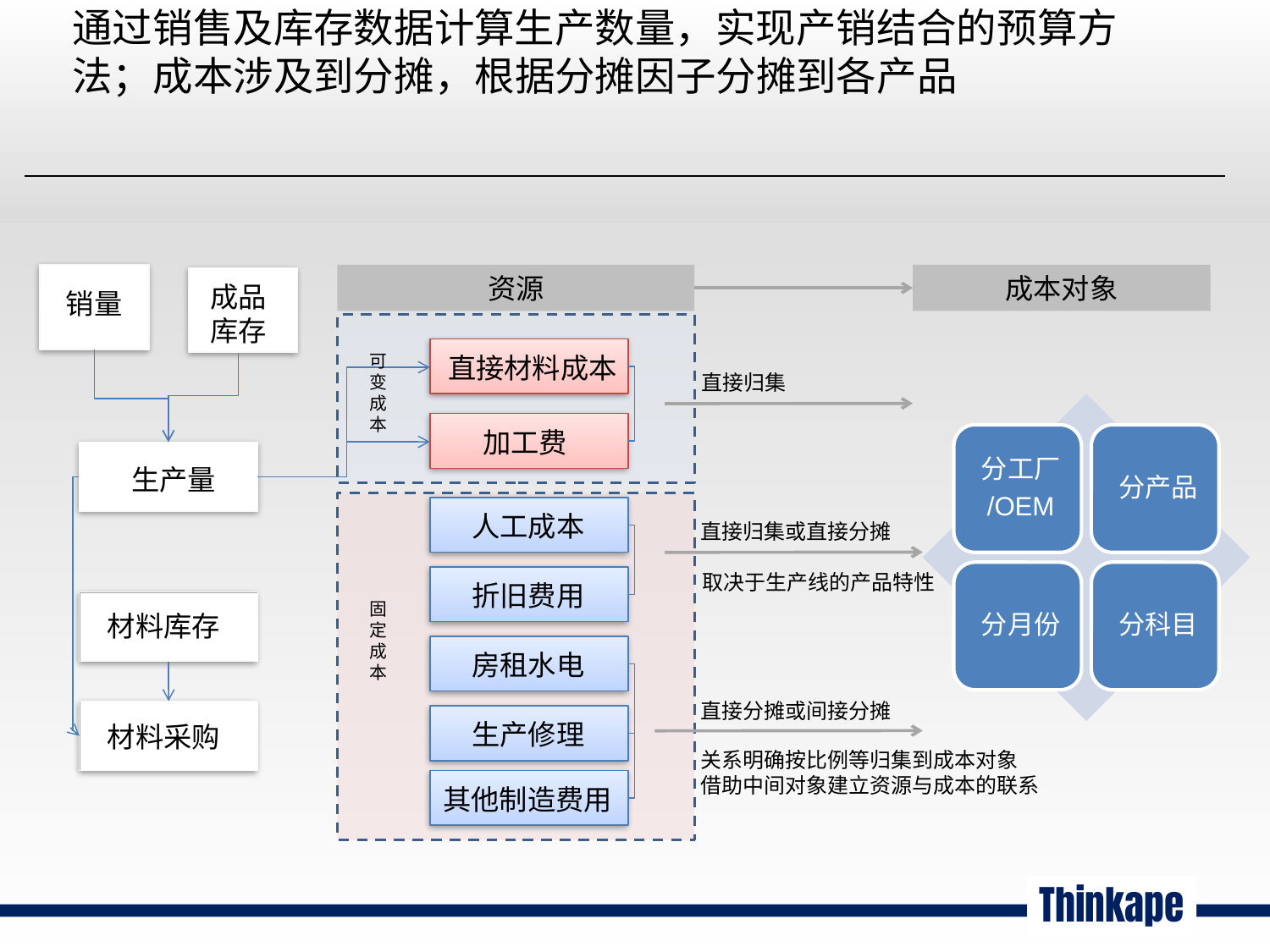

# 通过销售及库存数据计算生产数量，实现产销结合的预算方法；成本涉及到分摊，根据分摊因子分摊到各产品

资源
成本对象

成品库存
销量

可变成本
直接材料成本
直接归集
分工厂
/OEM
分产品
分月份
分科目

加工费

生产量

人工成本
直接归集或直接分摊
取决于生产线的产品特性

折旧费用

固定成本
材料库存

房租水电
直接分摊或间接分摊

生产修理
材料采购
关系明确按比例等归集到成本对象
借助中间对象建立资源与成本的联系

其他制造费用